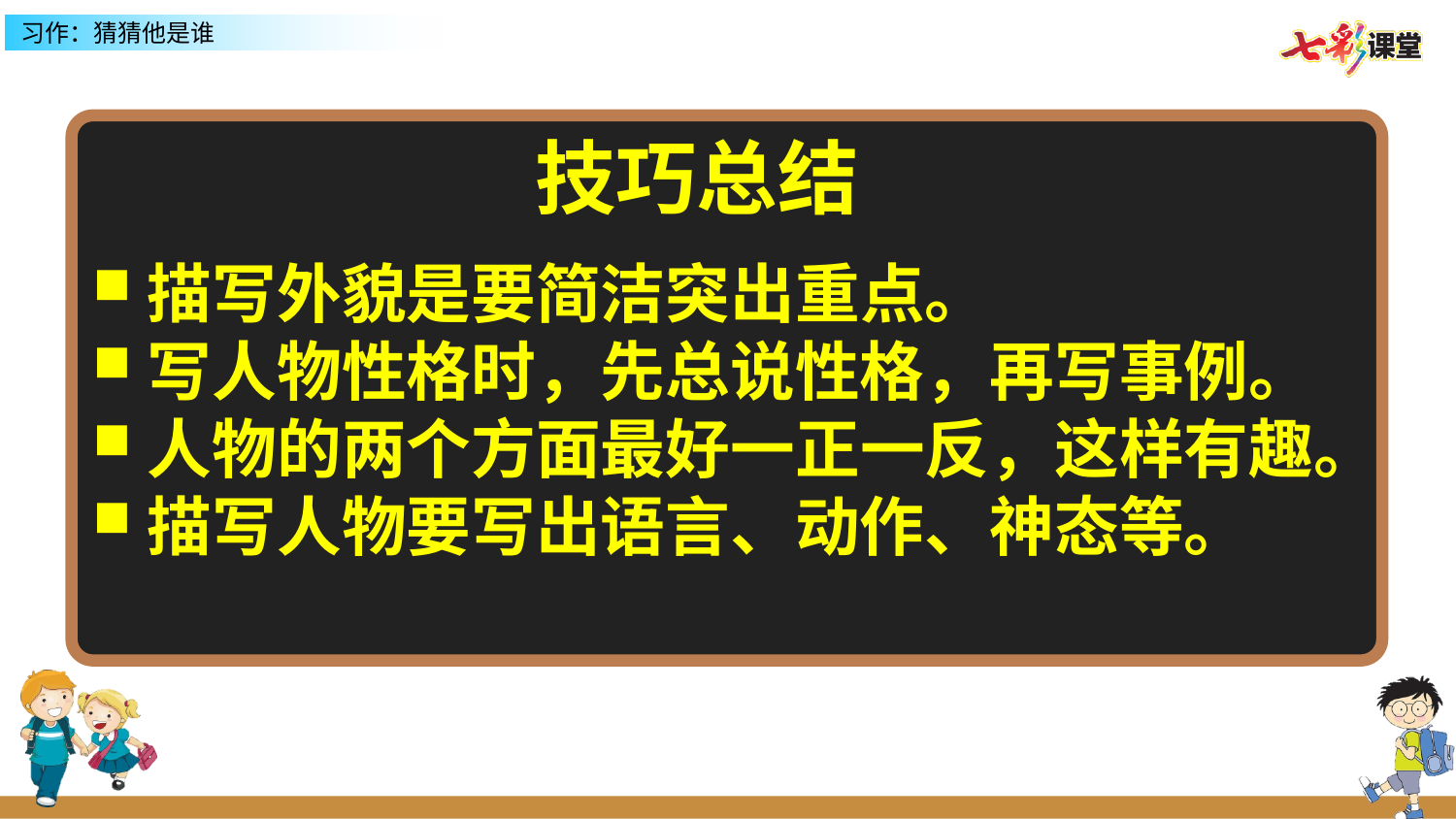

技巧总结
描写外貌是要简洁突出重点。
写人物性格时，先总说性格，再写事例。
人物的两个方面最好一正一反，这样有趣。
描写人物要写出语言、动作、神态等。